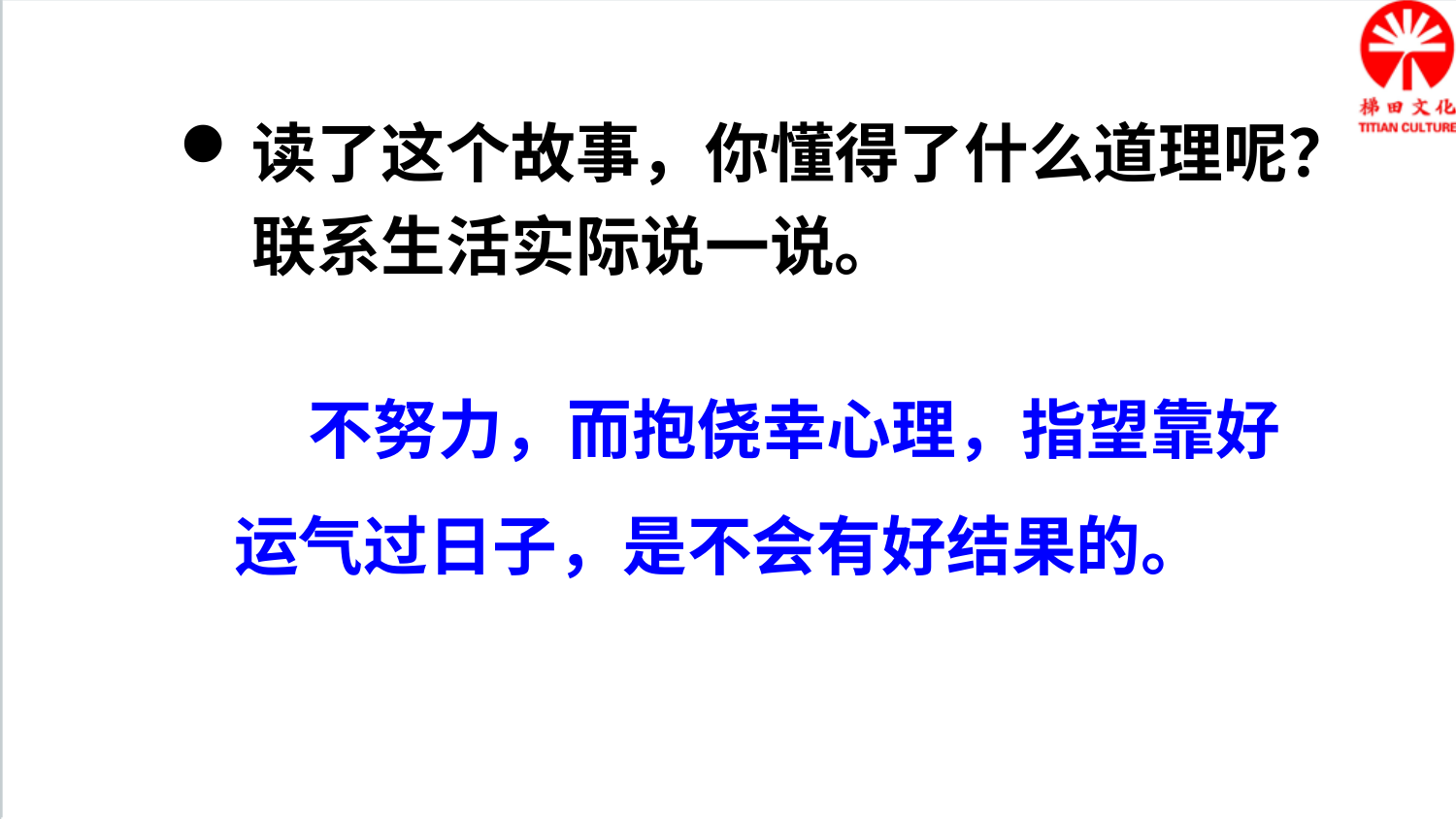

读了这个故事，你懂得了什么道理呢？联系生活实际说一说。
    不努力，而抱侥幸心理，指望靠好运气过日子，是不会有好结果的。